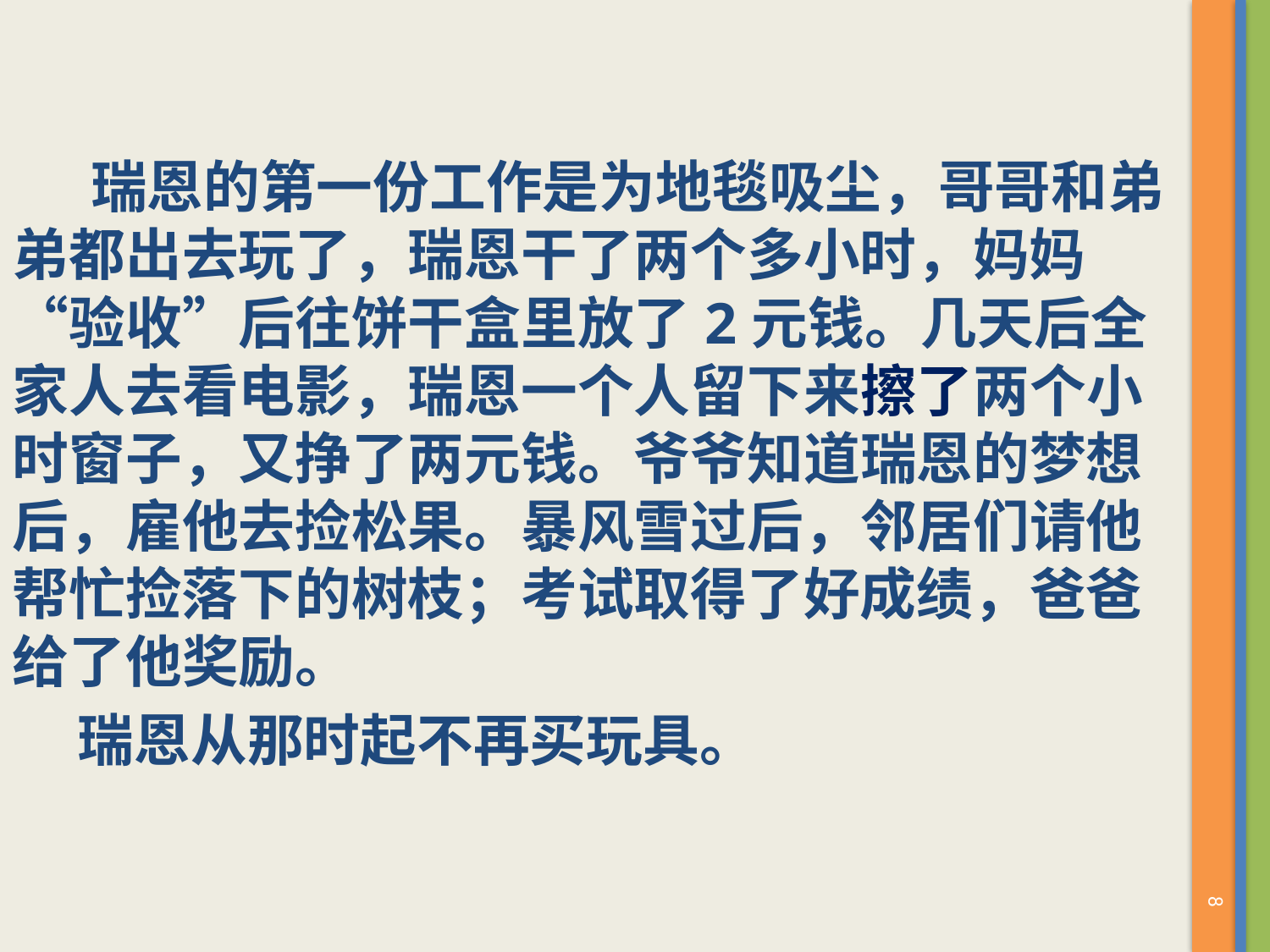

瑞恩的第一份工作是为地毯吸尘，哥哥和弟弟都出去玩了，瑞恩干了两个多小时，妈妈“验收”后往饼干盒里放了2元钱。几天后全家人去看电影，瑞恩一个人留下来擦了两个小时窗子，又挣了两元钱。爷爷知道瑞恩的梦想后，雇他去捡松果。暴风雪过后，邻居们请他帮忙捡落下的树枝；考试取得了好成绩，爸爸给了他奖励。
    瑞恩从那时起不再买玩具。
8